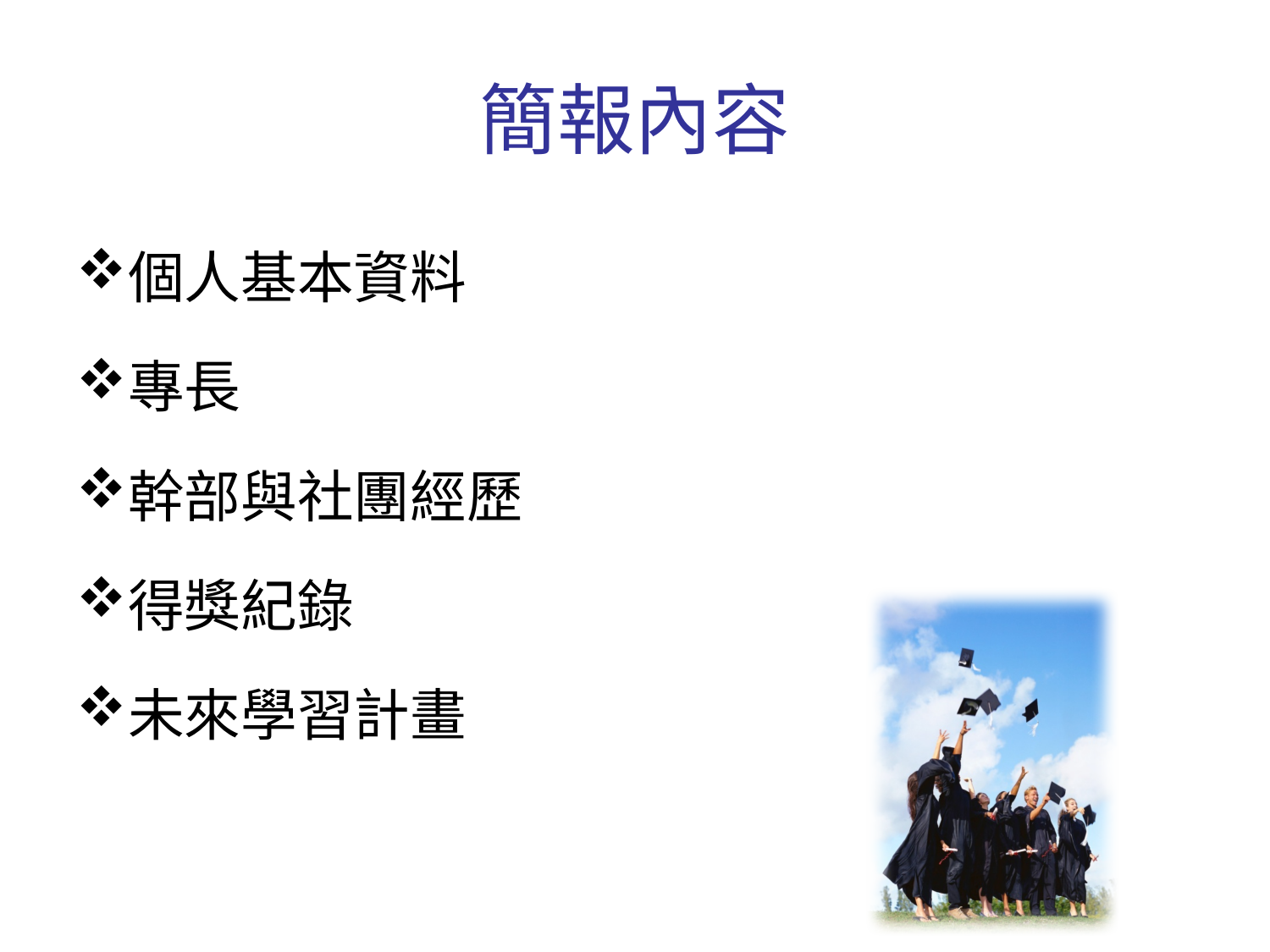

# 簡報內容
個人基本資料
專長
幹部與社團經歷
得獎紀錄
未來學習計畫